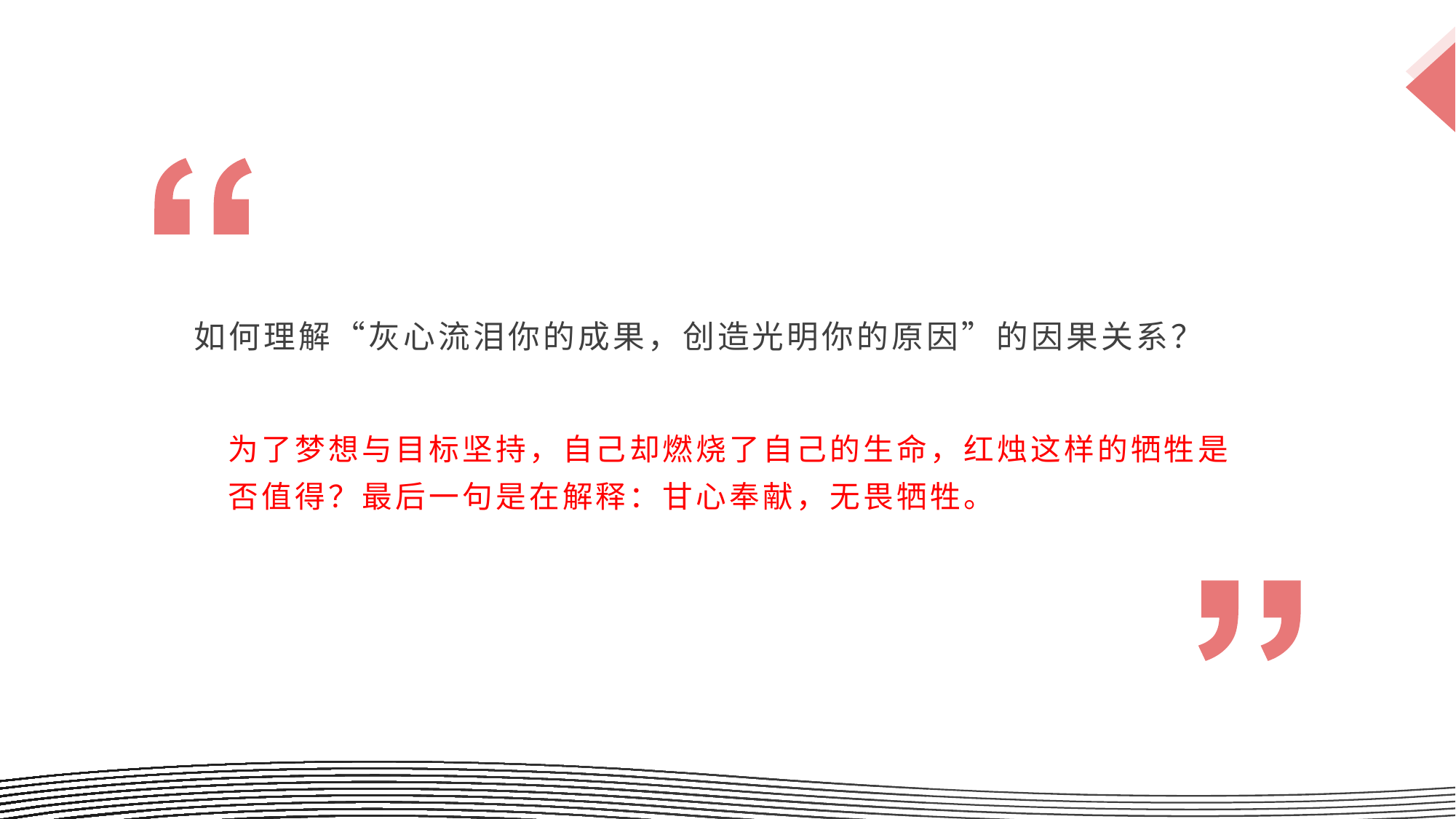

如何理解“灰心流泪你的成果，创造光明你的原因”的因果关系？

为了梦想与目标坚持，自己却燃烧了自己的生命，红烛这样的牺牲是否值得？最后一句是在解释：甘心奉献，无畏牺牲。